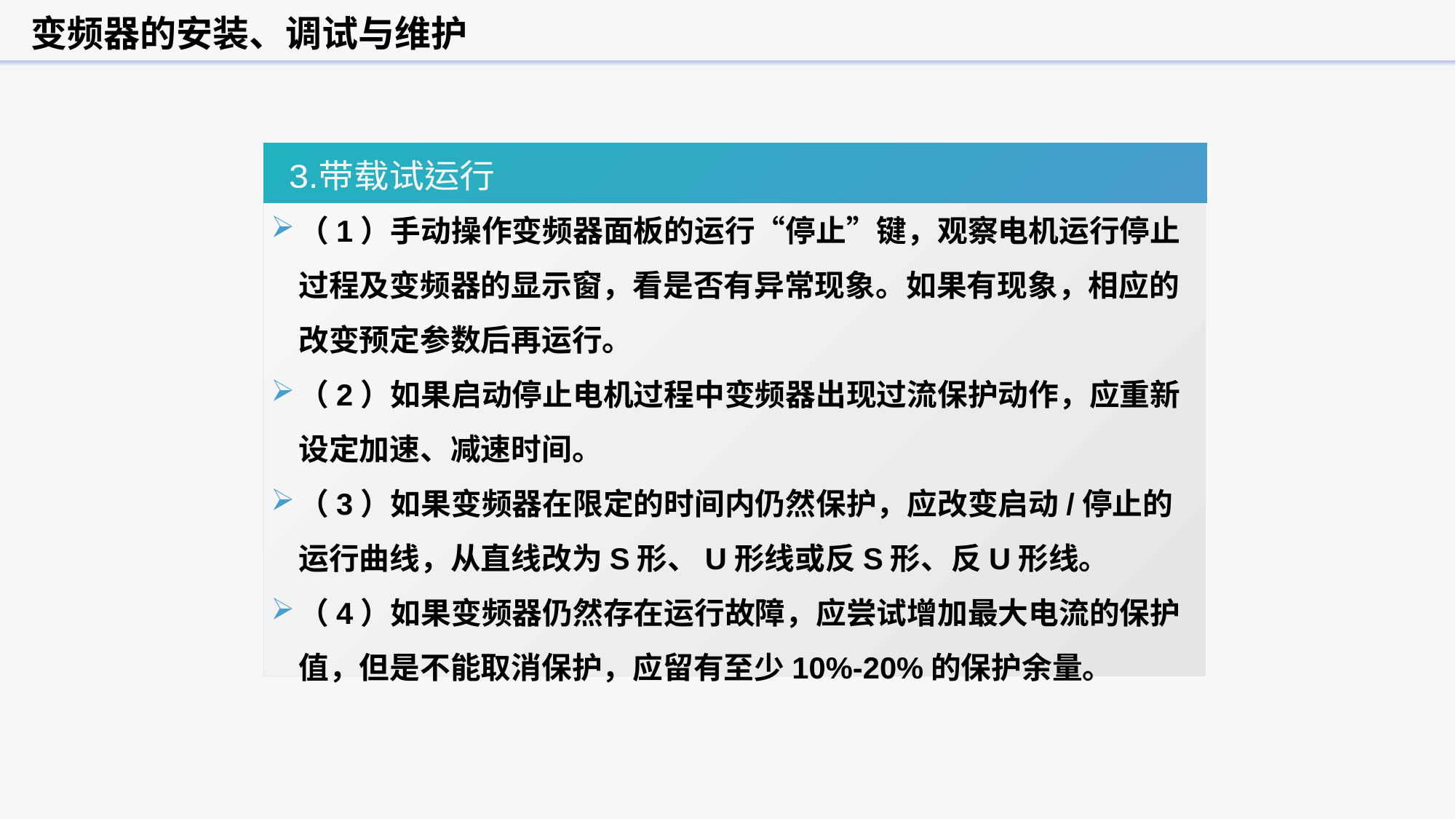

变频器的安装、调试与维护

3.带载试运行
（1）手动操作变频器面板的运行“停止”键，观察电机运行停止过程及变频器的显示窗，看是否有异常现象。如果有现象，相应的改变预定参数后再运行。
（2）如果启动停止电机过程中变频器出现过流保护动作，应重新设定加速、减速时间。
（3）如果变频器在限定的时间内仍然保护，应改变启动/停止的运行曲线，从直线改为S形、U形线或反S形、反U形线。
（4）如果变频器仍然存在运行故障，应尝试增加最大电流的保护值，但是不能取消保护，应留有至少10%-20%的保护余量。